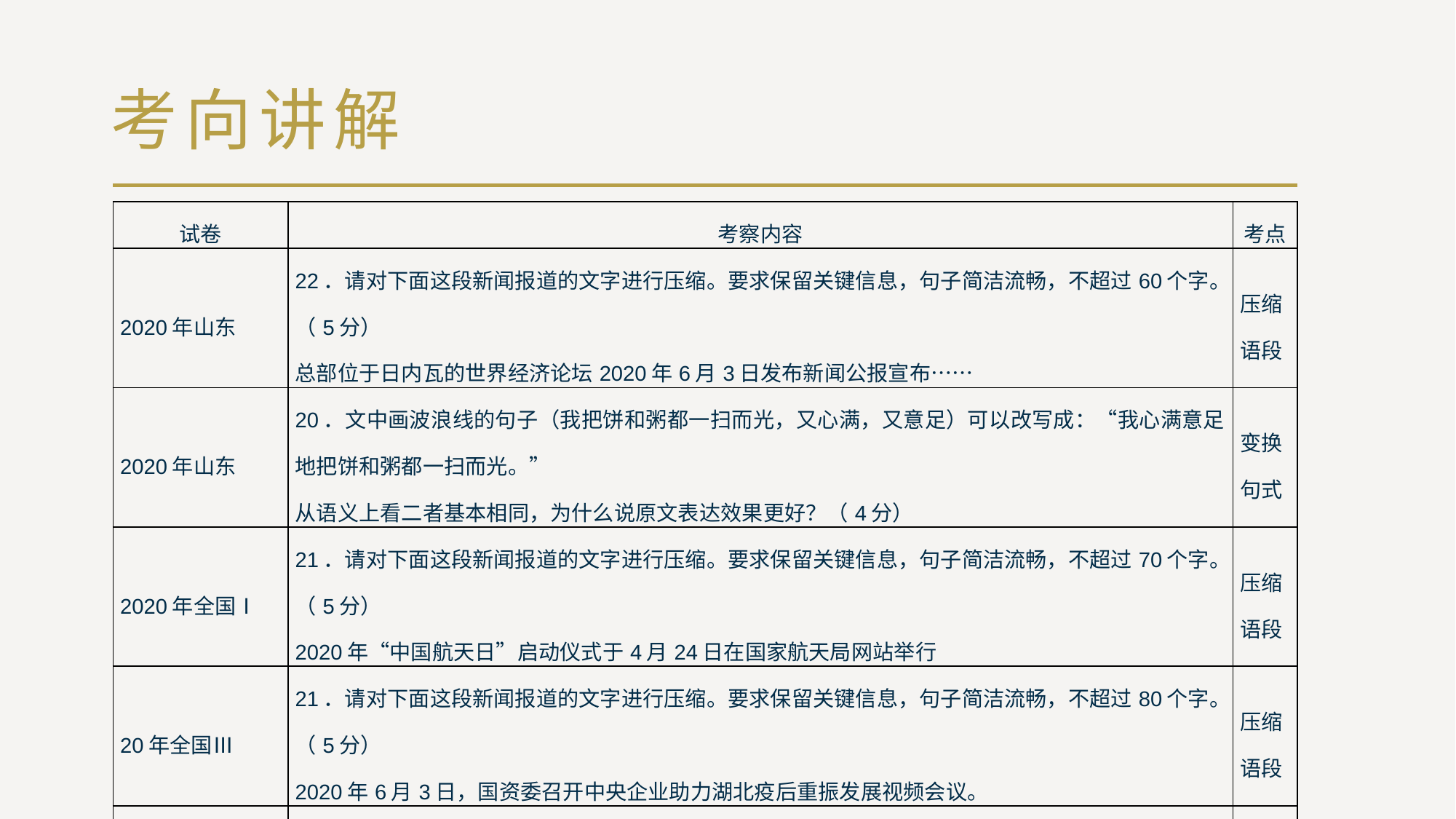

# 考向讲解
| 试卷 | 考察内容 | 考点 |
| --- | --- | --- |
| 2020年山东 | 22．请对下面这段新闻报道的文字进行压缩。要求保留关键信息，句子简洁流畅，不超过60个字。（5分） 总部位于日内瓦的世界经济论坛2020年6月3日发布新闻公报宣布…… | 压缩语段 |
| 2020年山东 | 20．文中画波浪线的句子（我把饼和粥都一扫而光，又心满，又意足）可以改写成：“我心满意足地把饼和粥都一扫而光。” 从语义上看二者基本相同，为什么说原文表达效果更好？（4分） | 变换句式 |
| 2020年全国Ⅰ | 21．请对下面这段新闻报道的文字进行压缩。要求保留关键信息，句子简洁流畅，不超过70个字。（5分） 2020年“中国航天日”启动仪式于4月24日在国家航天局网站举行 | 压缩语段 |
| 20年全国Ⅲ | 21．请对下面这段新闻报道的文字进行压缩。要求保留关键信息，句子简洁流畅，不超过80个字。（5分） 2020年6月3日，国资委召开中央企业助力湖北疫后重振发展视频会议。 | 压缩语段 |
| 2020年全国Ⅱ | 21.请对下面这段新闻报道的文字进行压缩。要求保留关键信息，句子简洁流畅，不超过75个字。（5分） 2020年6月1日，中共中央、国务院公布《海南自由贸易港建设总体方案》(以下简称《方案》) | 压缩语段 |